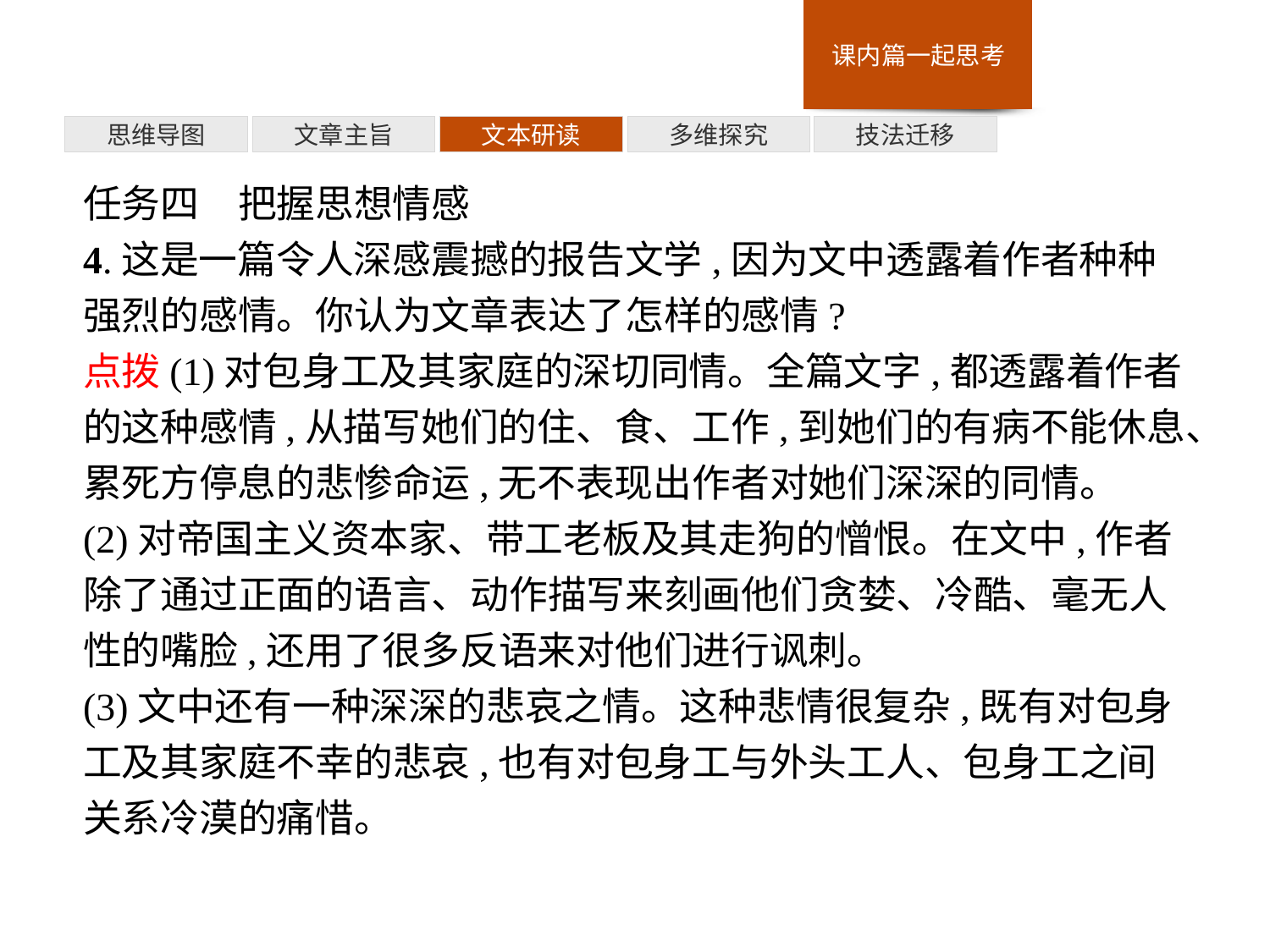

多维探究
思维导图
文章主旨
文本研读
技法迁移
任务四　把握思想情感
4.这是一篇令人深感震撼的报告文学,因为文中透露着作者种种强烈的感情。你认为文章表达了怎样的感情?
点拨(1)对包身工及其家庭的深切同情。全篇文字,都透露着作者的这种感情,从描写她们的住、食、工作,到她们的有病不能休息、累死方停息的悲惨命运,无不表现出作者对她们深深的同情。
(2)对帝国主义资本家、带工老板及其走狗的憎恨。在文中,作者除了通过正面的语言、动作描写来刻画他们贪婪、冷酷、毫无人性的嘴脸,还用了很多反语来对他们进行讽刺。
(3)文中还有一种深深的悲哀之情。这种悲情很复杂,既有对包身工及其家庭不幸的悲哀,也有对包身工与外头工人、包身工之间关系冷漠的痛惜。